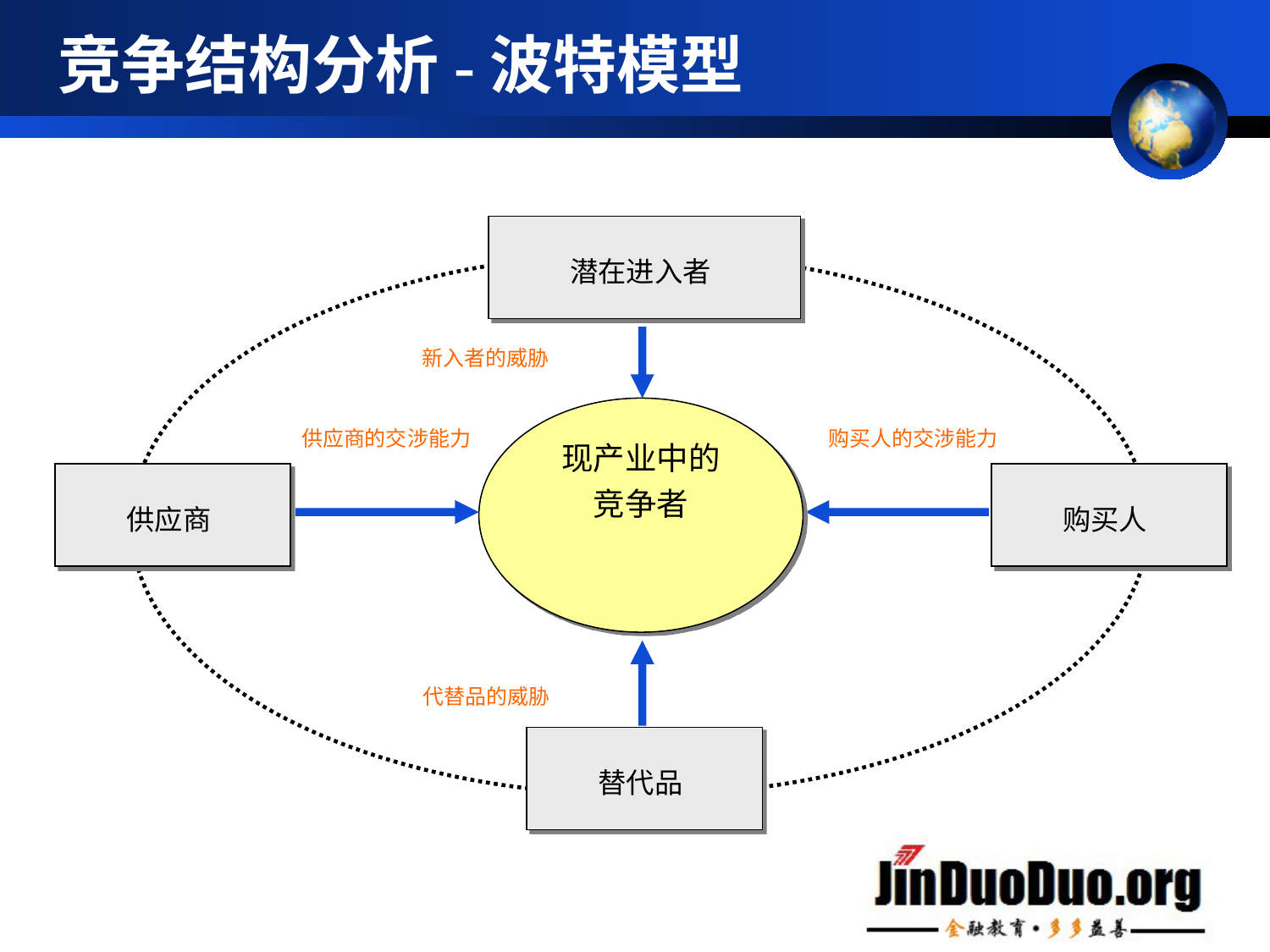

# 竞争结构分析-波特模型
潜在进入者

新入者的威胁

现产业中的
竞争者

供应商的交涉能力
购买人的交涉能力
供应商

替代品

购买人

代替品的威胁